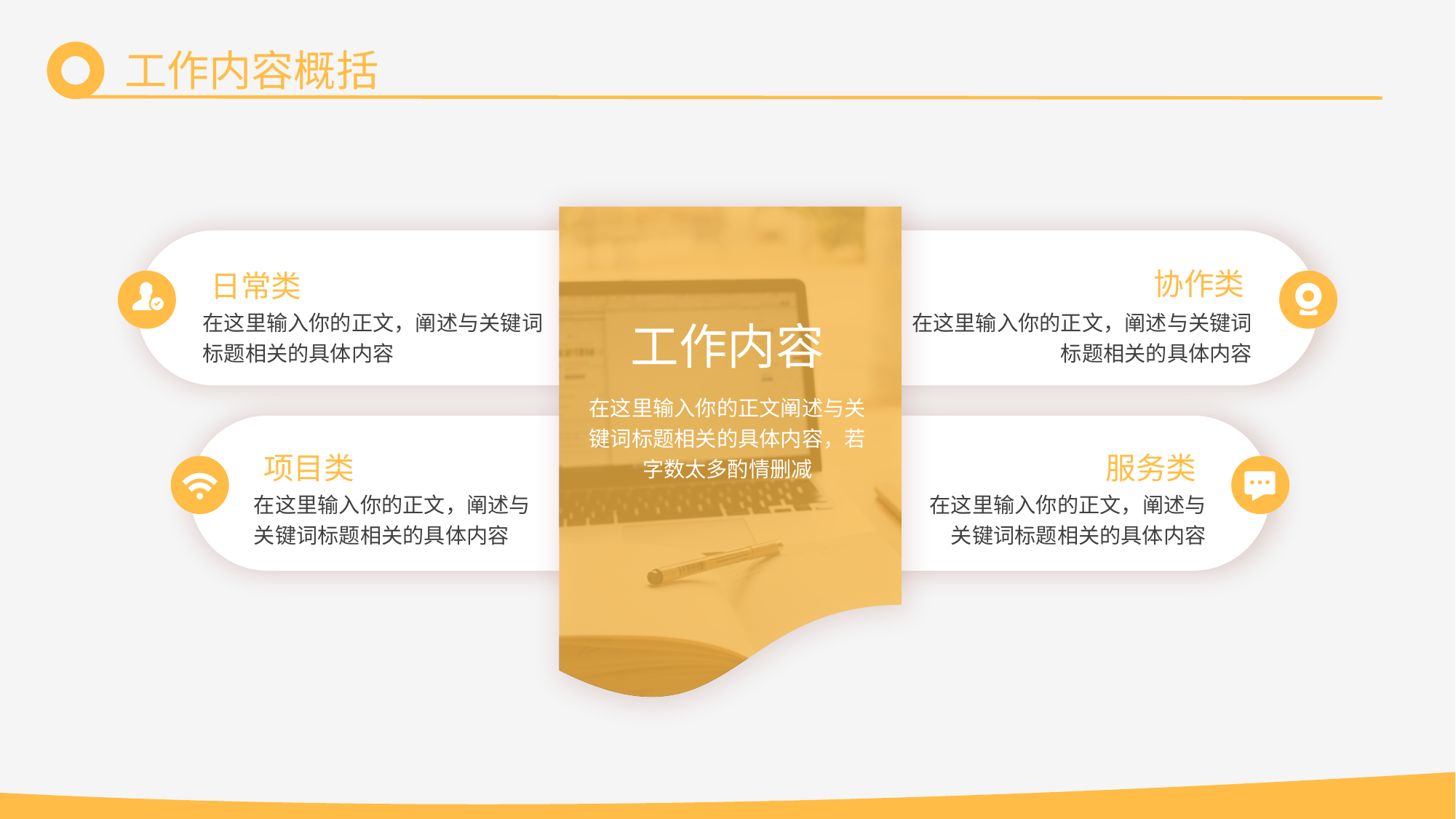

工作内容概括
协作类
日常类
工作内容
在这里输入你的正文，阐述与关键词标题相关的具体内容
在这里输入你的正文，阐述与关键词标题相关的具体内容
在这里输入你的正文阐述与关键词标题相关的具体内容，若字数太多酌情删减
项目类
服务类
在这里输入你的正文，阐述与关键词标题相关的具体内容
在这里输入你的正文，阐述与关键词标题相关的具体内容